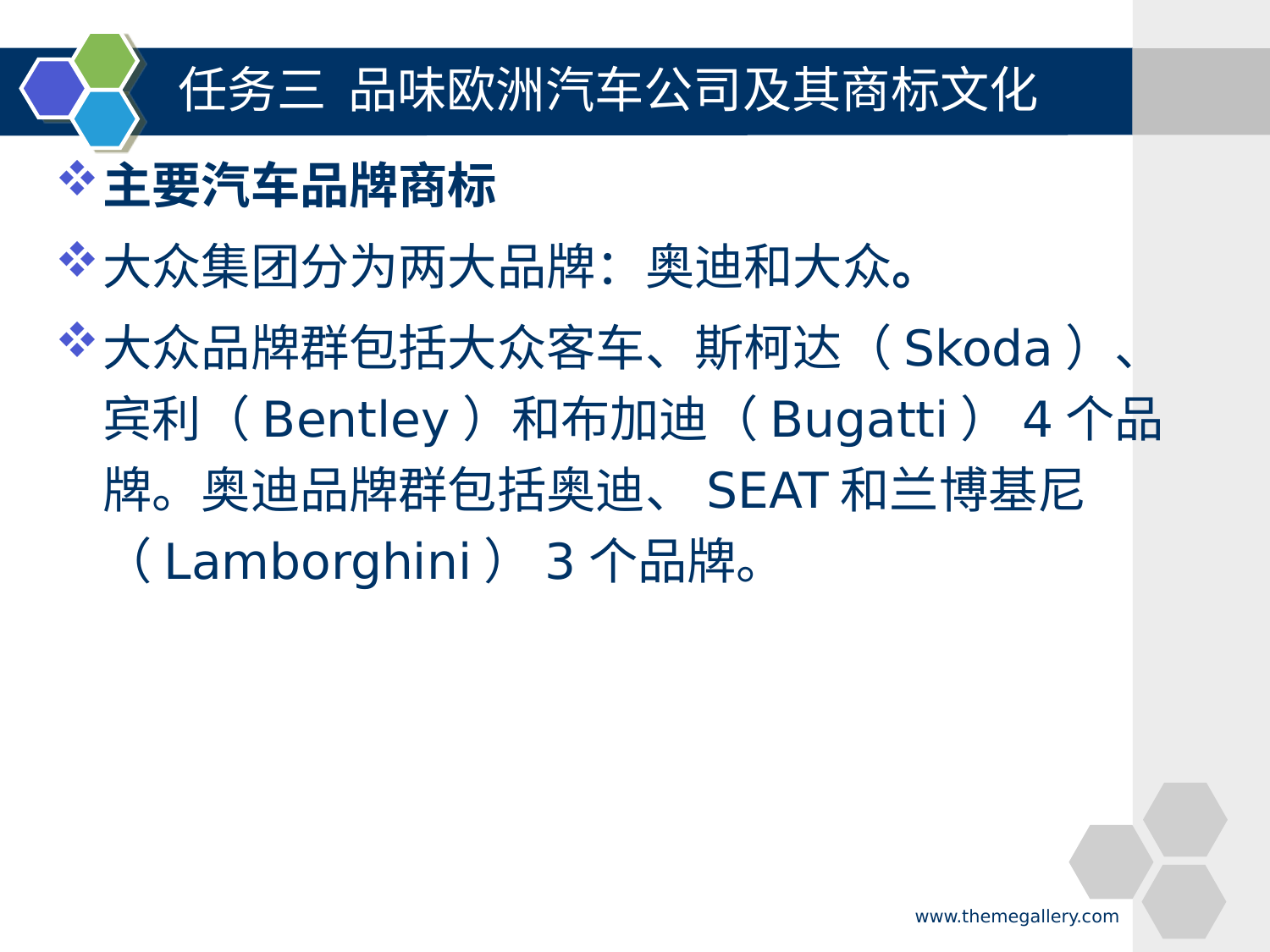

任务三  品味欧洲汽车公司及其商标文化
主要汽车品牌商标
大众集团分为两大品牌：奥迪和大众。
大众品牌群包括大众客车、斯柯达（Skoda）、宾利（Bentley）和布加迪（Bugatti）4个品牌。奥迪品牌群包括奥迪、SEAT和兰博基尼（Lamborghini）3个品牌。
www.themegallery.com